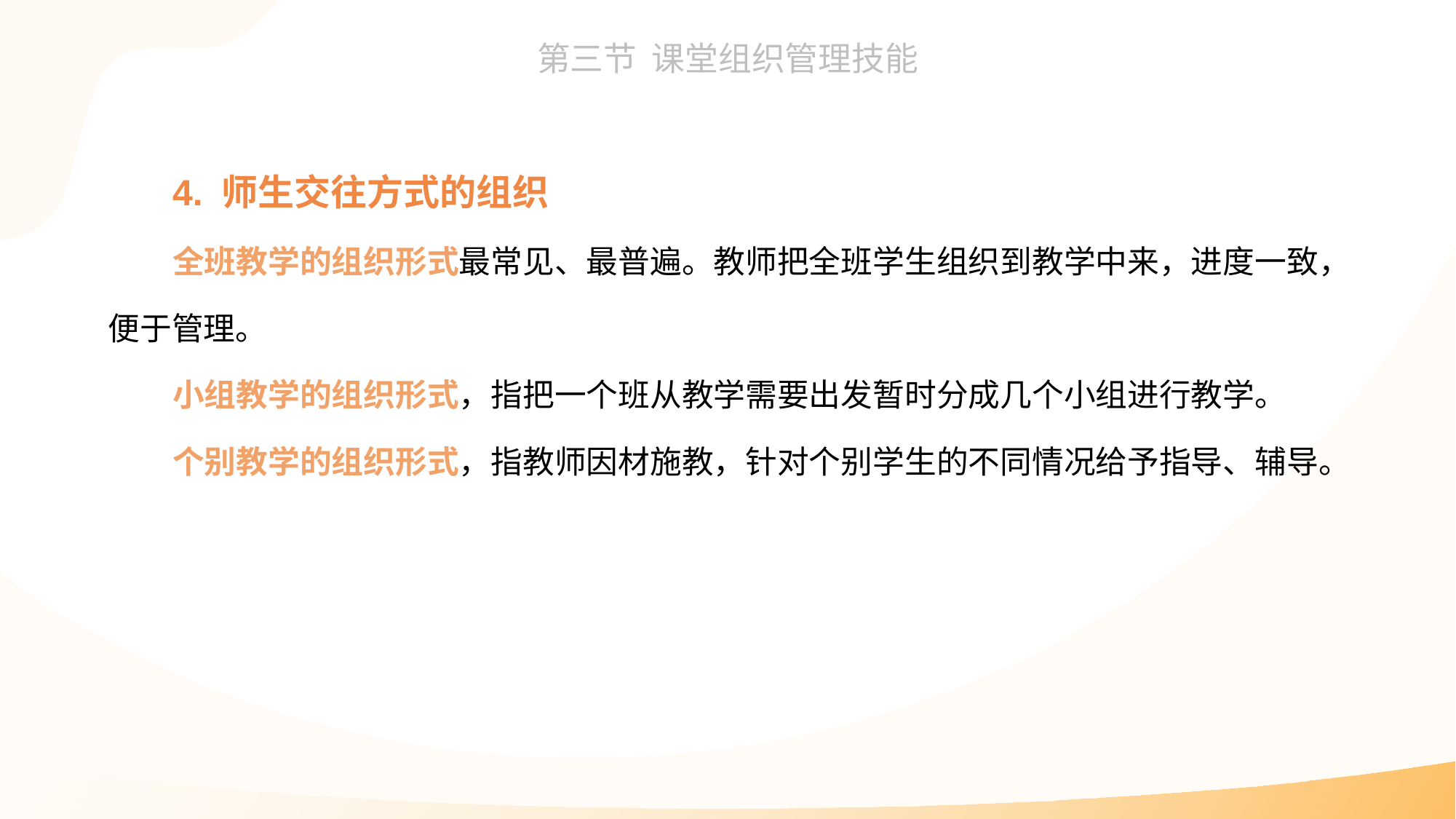

4. 师生交往方式的组织
全班教学的组织形式最常见、最普遍。教师把全班学生组织到教学中来，进度一致，便于管理。
小组教学的组织形式，指把一个班从教学需要出发暂时分成几个小组进行教学。
个别教学的组织形式，指教师因材施教，针对个别学生的不同情况给予指导、辅导。